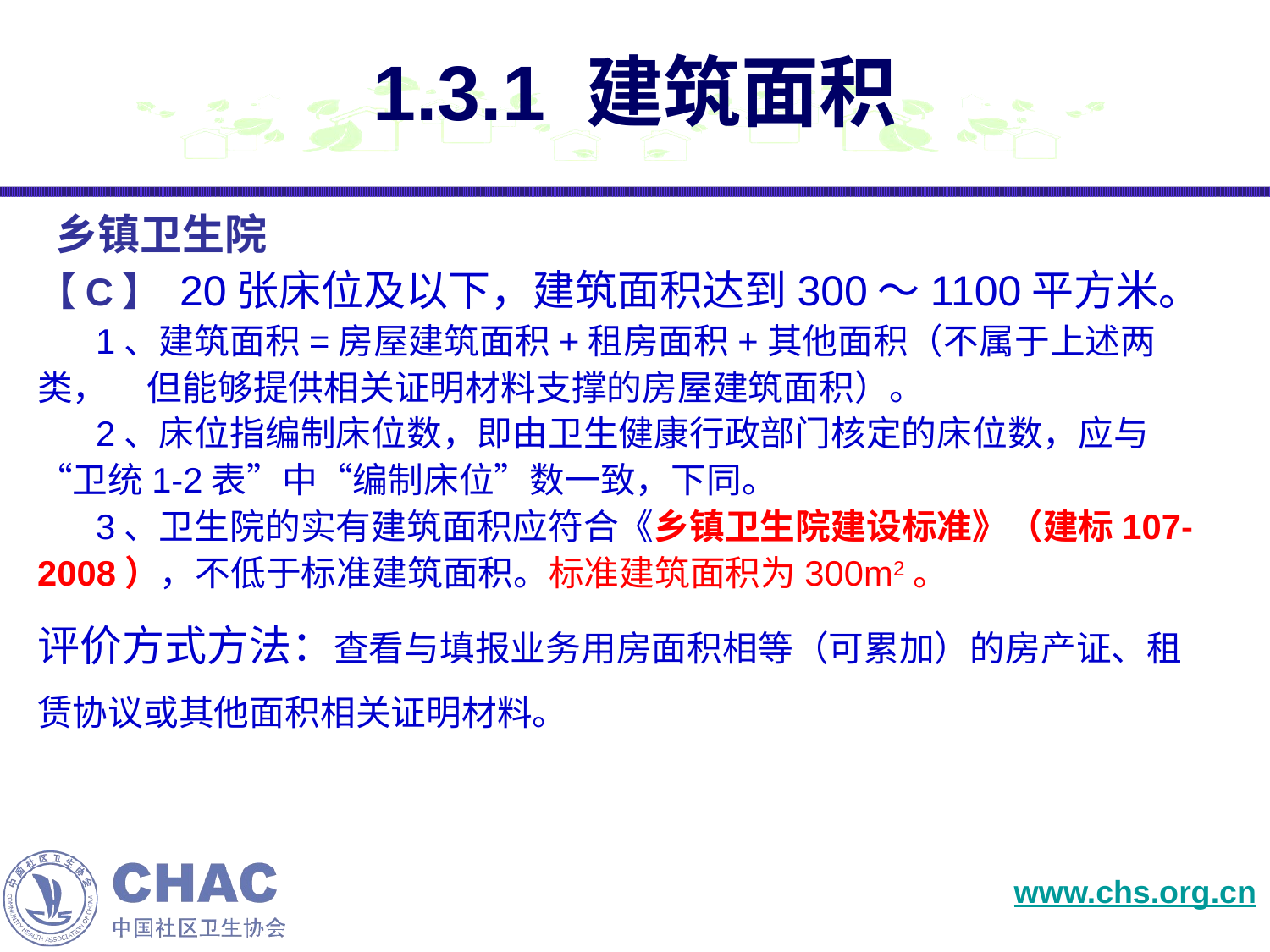

# 1.3.1 建筑面积
 乡镇卫生院
【C】 20张床位及以下，建筑面积达到300～1100平方米。
      1、建筑面积=房屋建筑面积+租房面积+其他面积（不属于上述两类，     但能够提供相关证明材料支撑的房屋建筑面积）。
      2、床位指编制床位数，即由卫生健康行政部门核定的床位数，应与“卫统1-2表”中“编制床位”数一致，下同。
      3、卫生院的实有建筑面积应符合《乡镇卫生院建设标准》（建标107-2008），不低于标准建筑面积。标准建筑面积为300m2。
评价方式方法：查看与填报业务用房面积相等（可累加）的房产证、租赁协议或其他面积相关证明材料。